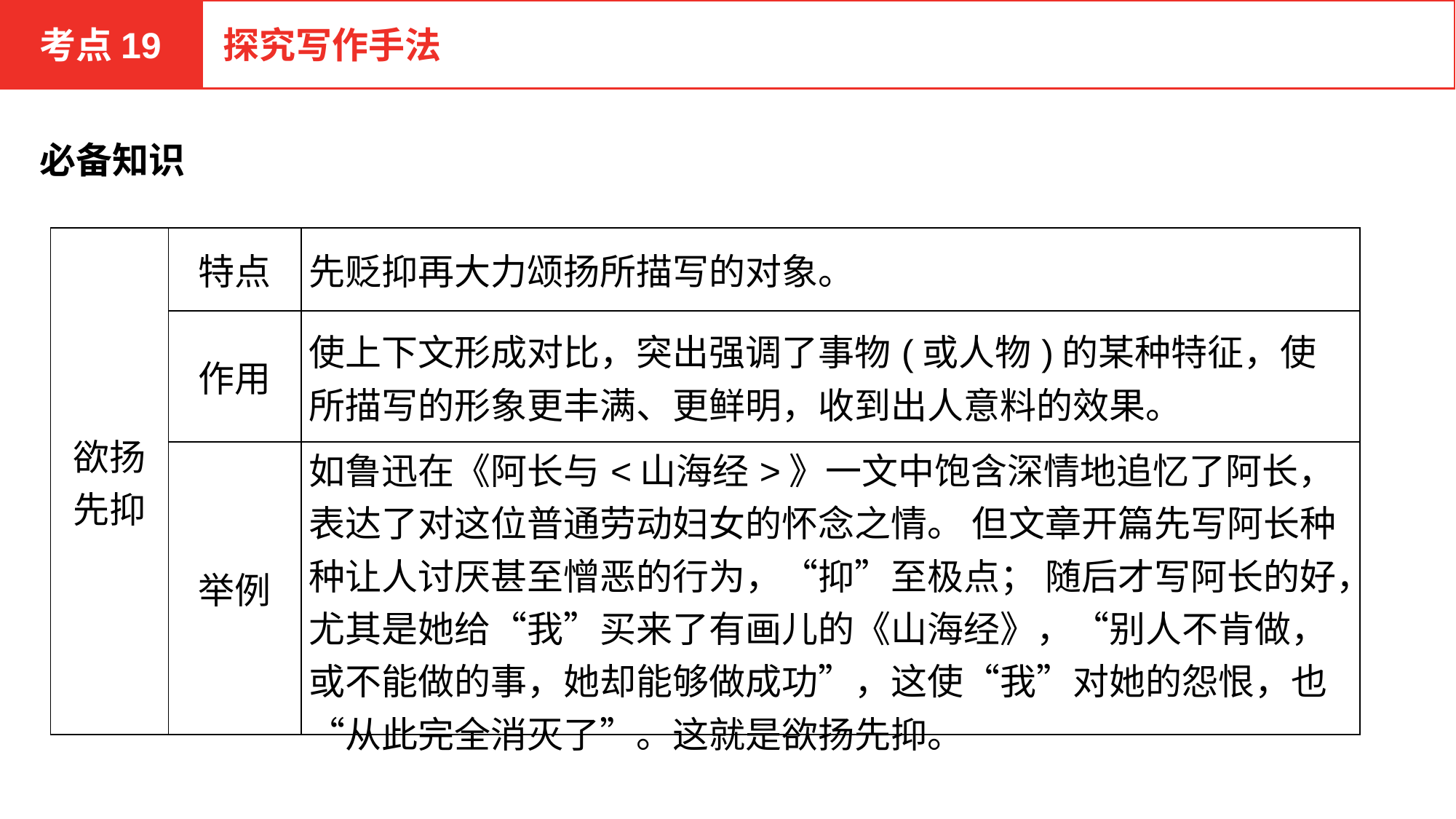

考点19
探究写作手法
必备知识

| 欲扬 先抑 | 特点 | 先贬抑再大力颂扬所描写的对象。 |
| --- | --- | --- |
|  | 作用 | 使上下文形成对比，突出强调了事物(或人物)的某种特征，使所描写的形象更丰满、更鲜明，收到出人意料的效果。 |
|  | 举例 | 如鲁迅在《阿长与<山海经>》一文中饱含深情地追忆了阿长，表达了对这位普通劳动妇女的怀念之情。 但文章开篇先写阿长种种让人讨厌甚至憎恶的行为，“抑”至极点； 随后才写阿长的好，尤其是她给“我”买来了有画儿的《山海经》，“别人不肯做，或不能做的事，她却能够做成功”，这使“我”对她的怨恨，也“从此完全消灭了”。这就是欲扬先抑。 |